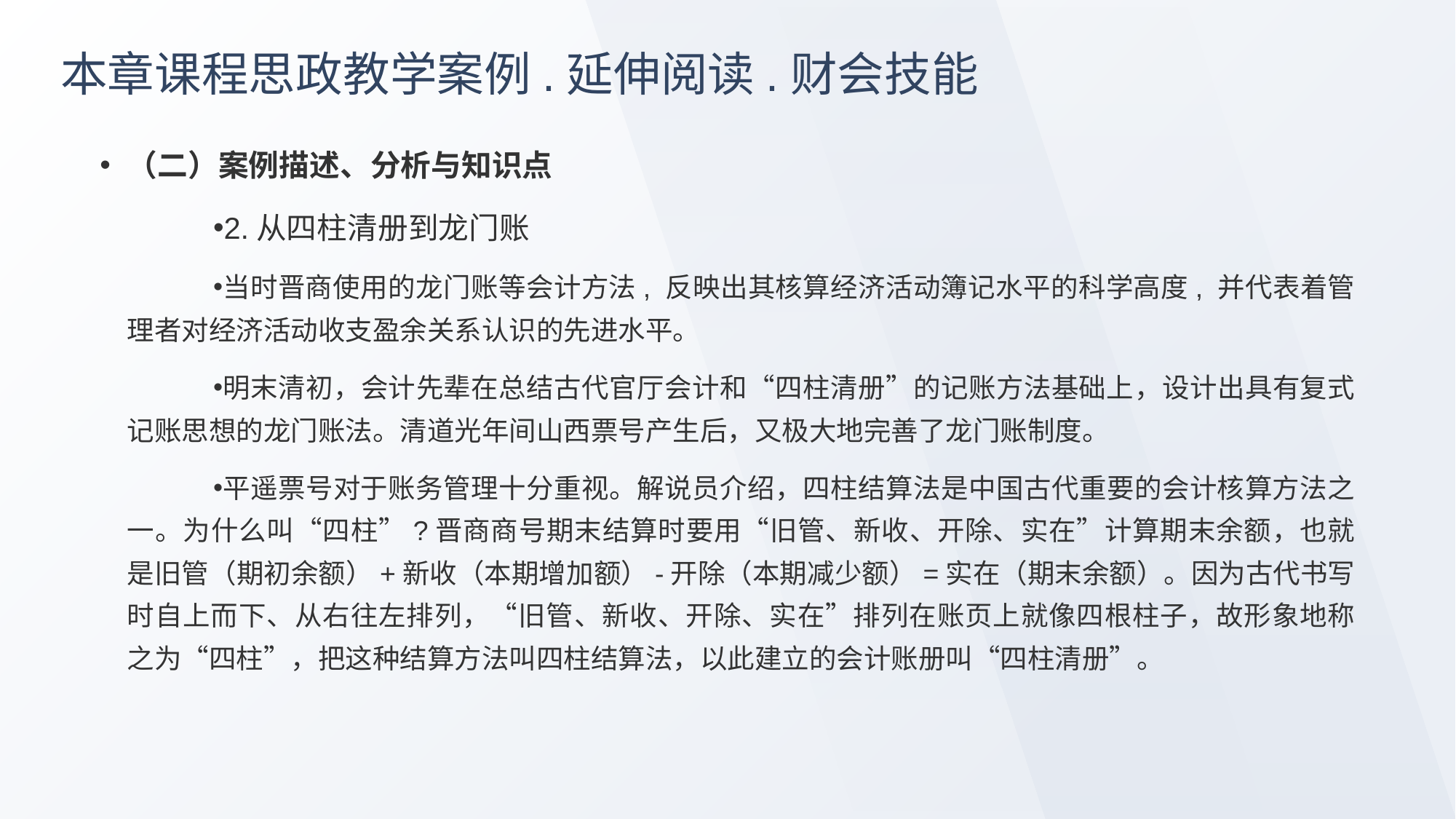

# 本章课程思政教学案例.延伸阅读.财会技能
（二）案例描述、分析与知识点
2.从四柱清册到龙门账
当时晋商使用的龙门账等会计方法, 反映出其核算经济活动簿记水平的科学高度, 并代表着管理者对经济活动收支盈余关系认识的先进水平。
明末清初，会计先辈在总结古代官厅会计和“四柱清册”的记账方法基础上，设计出具有复式记账思想的龙门账法。清道光年间山西票号产生后，又极大地完善了龙门账制度。
平遥票号对于账务管理十分重视。解说员介绍，四柱结算法是中国古代重要的会计核算方法之一。为什么叫“四柱”?晋商商号期末结算时要用“旧管、新收、开除、实在”计算期末余额，也就是旧管（期初余额）+新收（本期增加额）-开除（本期减少额）=实在（期末余额）。因为古代书写时自上而下、从右往左排列，“旧管、新收、开除、实在”排列在账页上就像四根柱子，故形象地称之为“四柱”，把这种结算方法叫四柱结算法，以此建立的会计账册叫“四柱清册”。